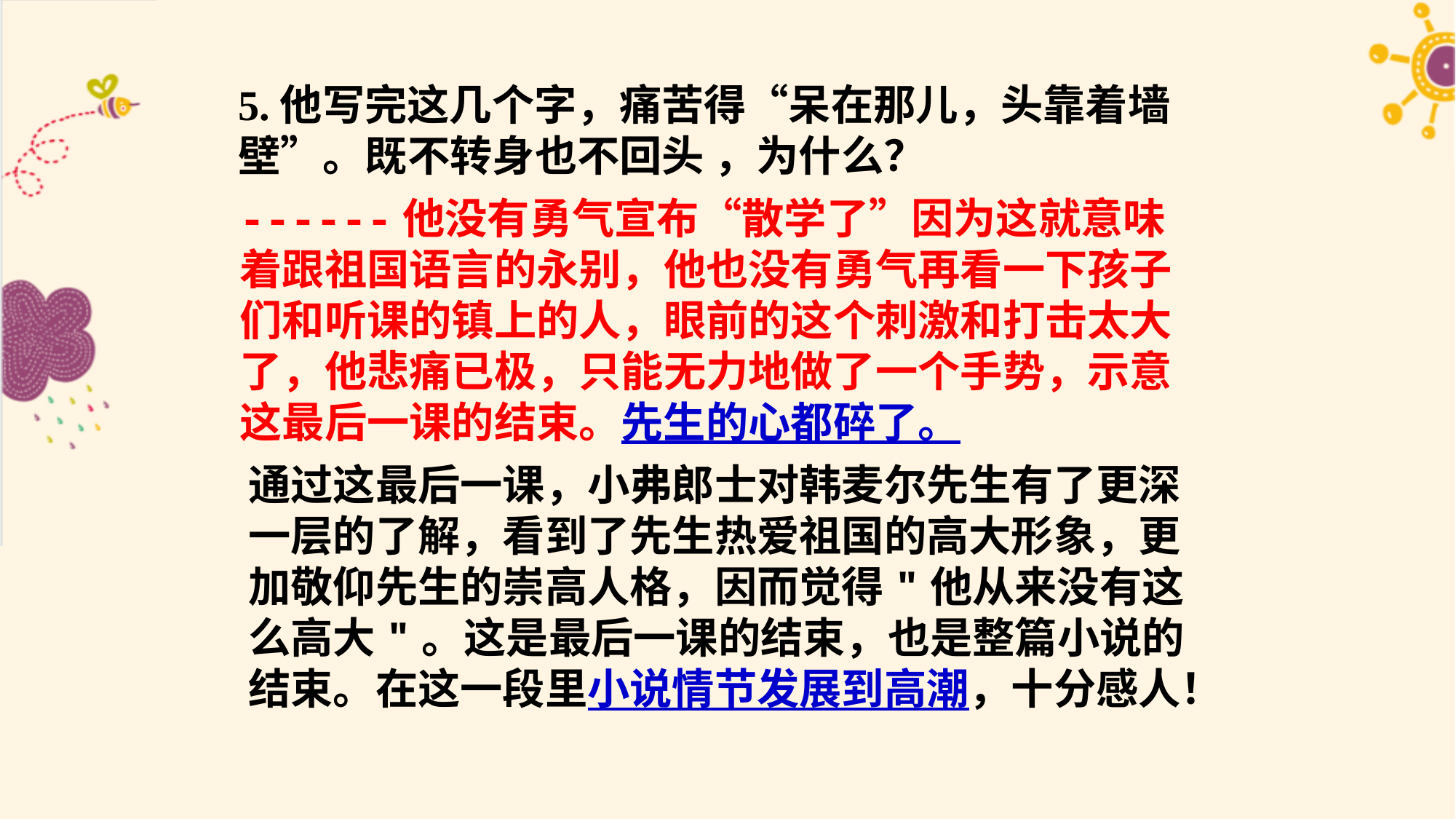

5.他写完这几个字，痛苦得“呆在那儿，头靠着墙壁”。既不转身也不回头 ，为什么？
------他没有勇气宣布“散学了”因为这就意味着跟祖国语言的永别，他也没有勇气再看一下孩子们和听课的镇上的人，眼前的这个刺激和打击太大了，他悲痛已极，只能无力地做了一个手势，示意这最后一课的结束。先生的心都碎了。
通过这最后一课，小弗郎士对韩麦尔先生有了更深一层的了解，看到了先生热爱祖国的高大形象，更加敬仰先生的崇高人格，因而觉得"他从来没有这么高大"。这是最后一课的结束，也是整篇小说的结束。在这一段里小说情节发展到高潮，十分感人！